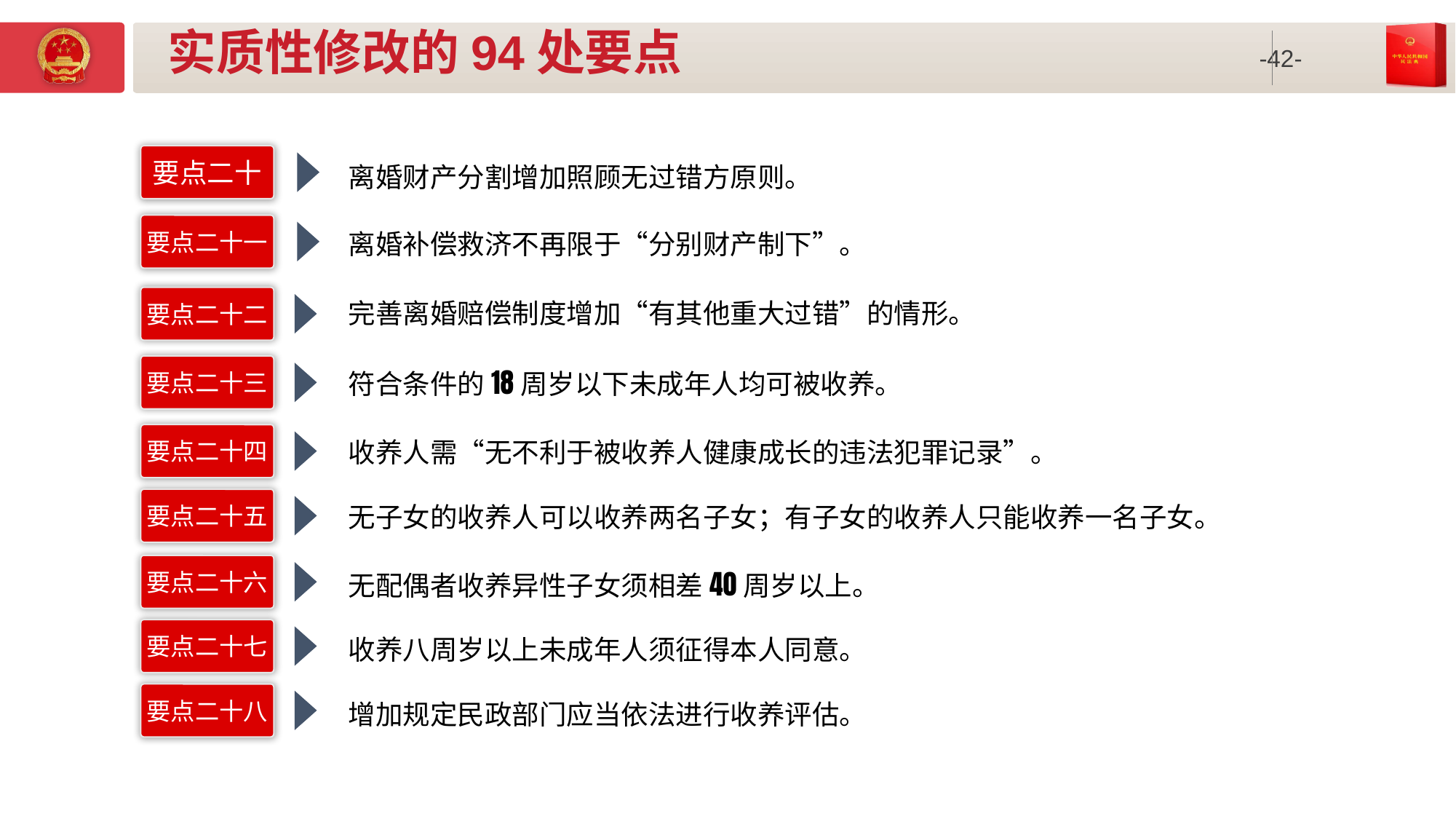

# 实质性修改的94处要点
要点二十
离婚财产分割增加照顾无过错方原则。

要点二十一
离婚补偿救济不再限于“分别财产制下”。

完善离婚赔偿制度增加“有其他重大过错”的情形。
要点二十二

符合条件的18周岁以下未成年人均可被收养。
要点二十三

收养人需“无不利于被收养人健康成长的违法犯罪记录”。
要点二十四

无子女的收养人可以收养两名子女；有子女的收养人只能收养一名子女。
要点二十五

要点二十六
无配偶者收养异性子女须相差40周岁以上。

要点二十七
收养八周岁以上未成年人须征得本人同意。

要点二十八
增加规定民政部门应当依法进行收养评估。